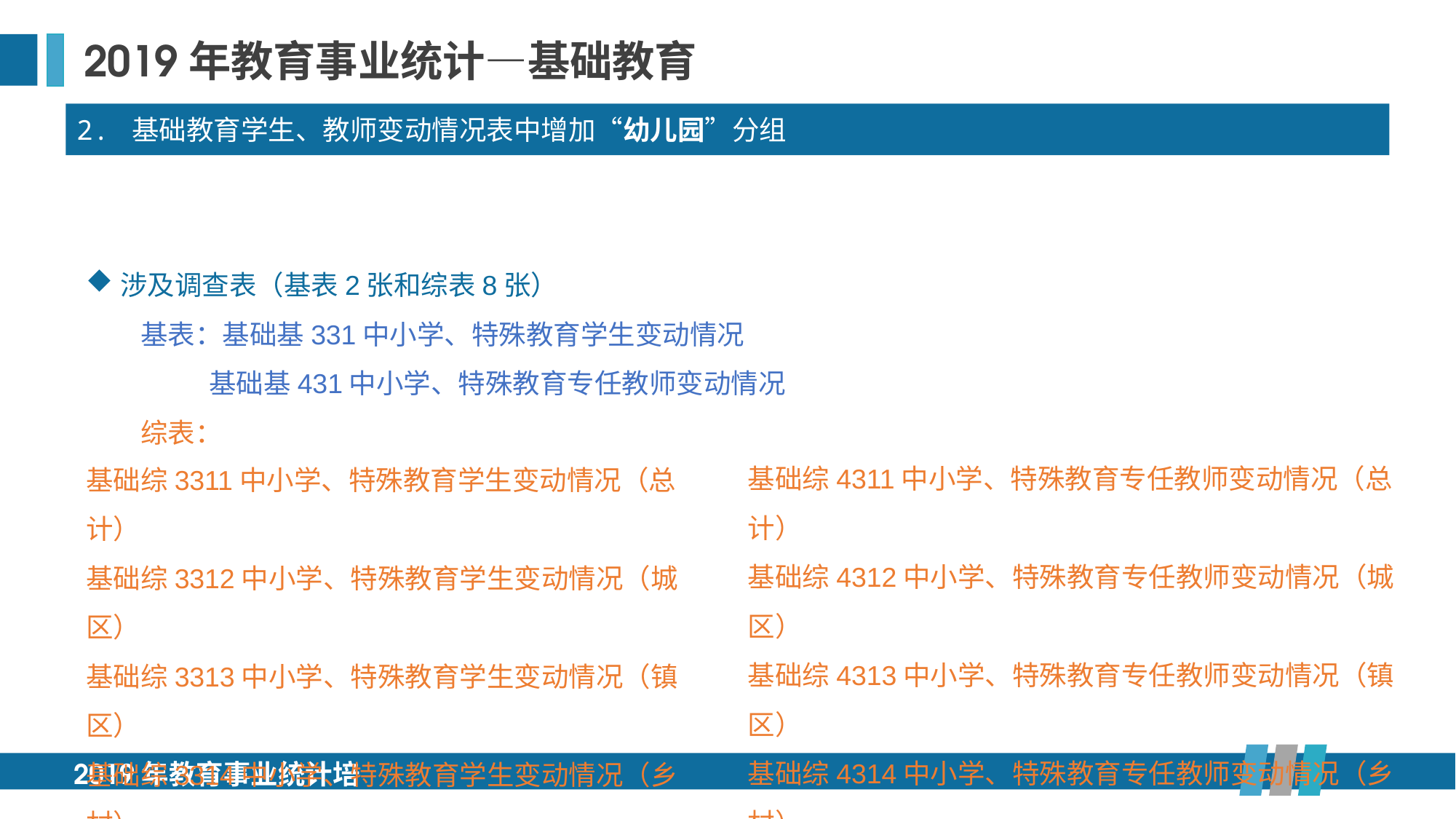

2019年教育事业统计—基础教育

2. 基础教育学生、教师变动情况表中增加“幼儿园”分组
涉及调查表（基表2张和综表8张）
基表：基础基331中小学、特殊教育学生变动情况
          基础基431中小学、特殊教育专任教师变动情况
综表：
基础综4311中小学、特殊教育专任教师变动情况（总计）
基础综4312中小学、特殊教育专任教师变动情况（城区）
基础综4313中小学、特殊教育专任教师变动情况（镇区）
基础综4314中小学、特殊教育专任教师变动情况（乡村）
基础综3311中小学、特殊教育学生变动情况（总计）
基础综3312中小学、特殊教育学生变动情况（城区）
基础综3313中小学、特殊教育学生变动情况（镇区）
基础综3314中小学、特殊教育学生变动情况（乡村）

2019年教育事业统计培训